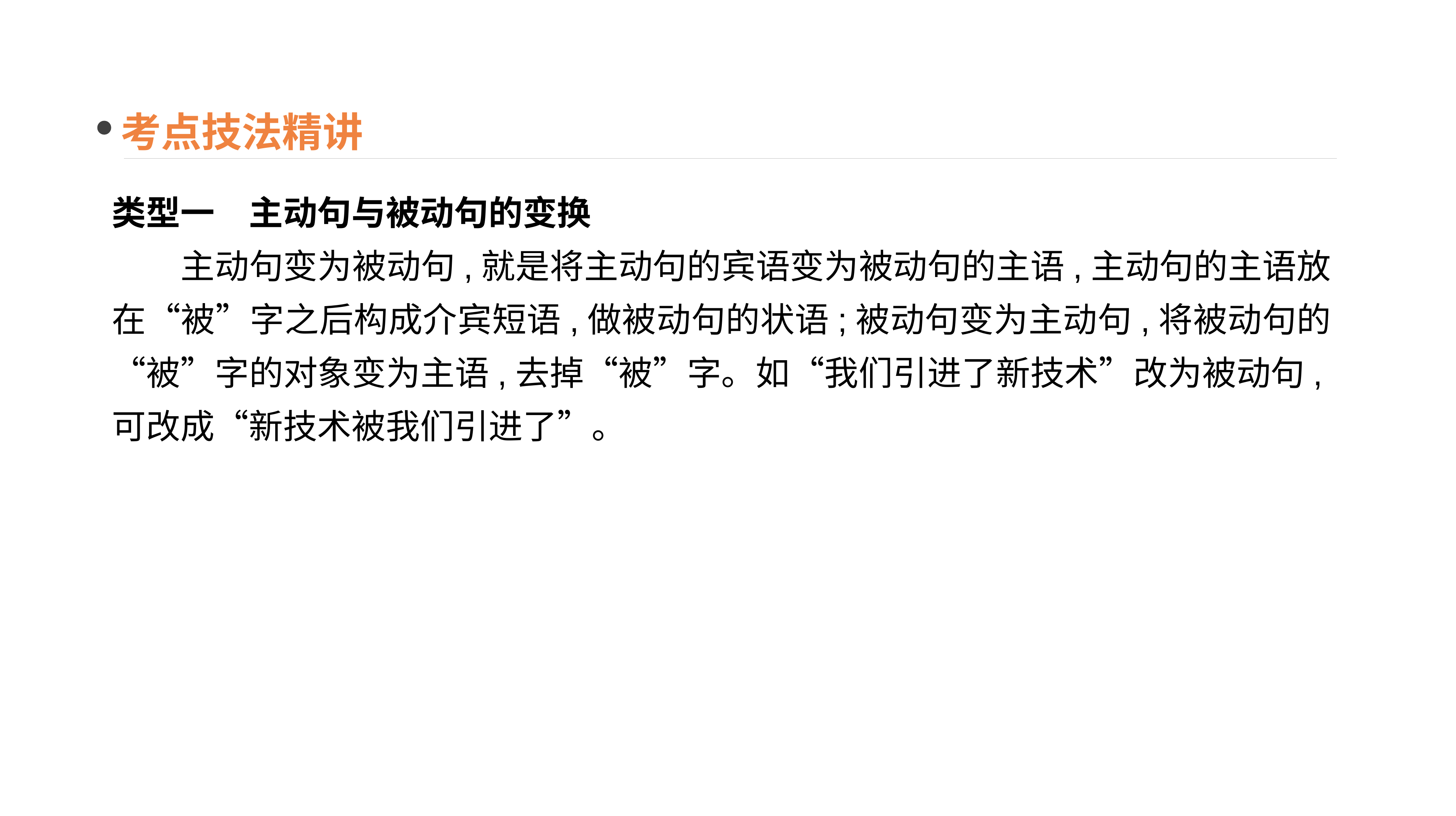

考点技法精讲

类型一　主动句与被动句的变换
　　主动句变为被动句,就是将主动句的宾语变为被动句的主语,主动句的主语放在“被”字之后构成介宾短语,做被动句的状语;被动句变为主动句,将被动句的“被”字的对象变为主语,去掉“被”字。如“我们引进了新技术”改为被动句,可改成“新技术被我们引进了”。